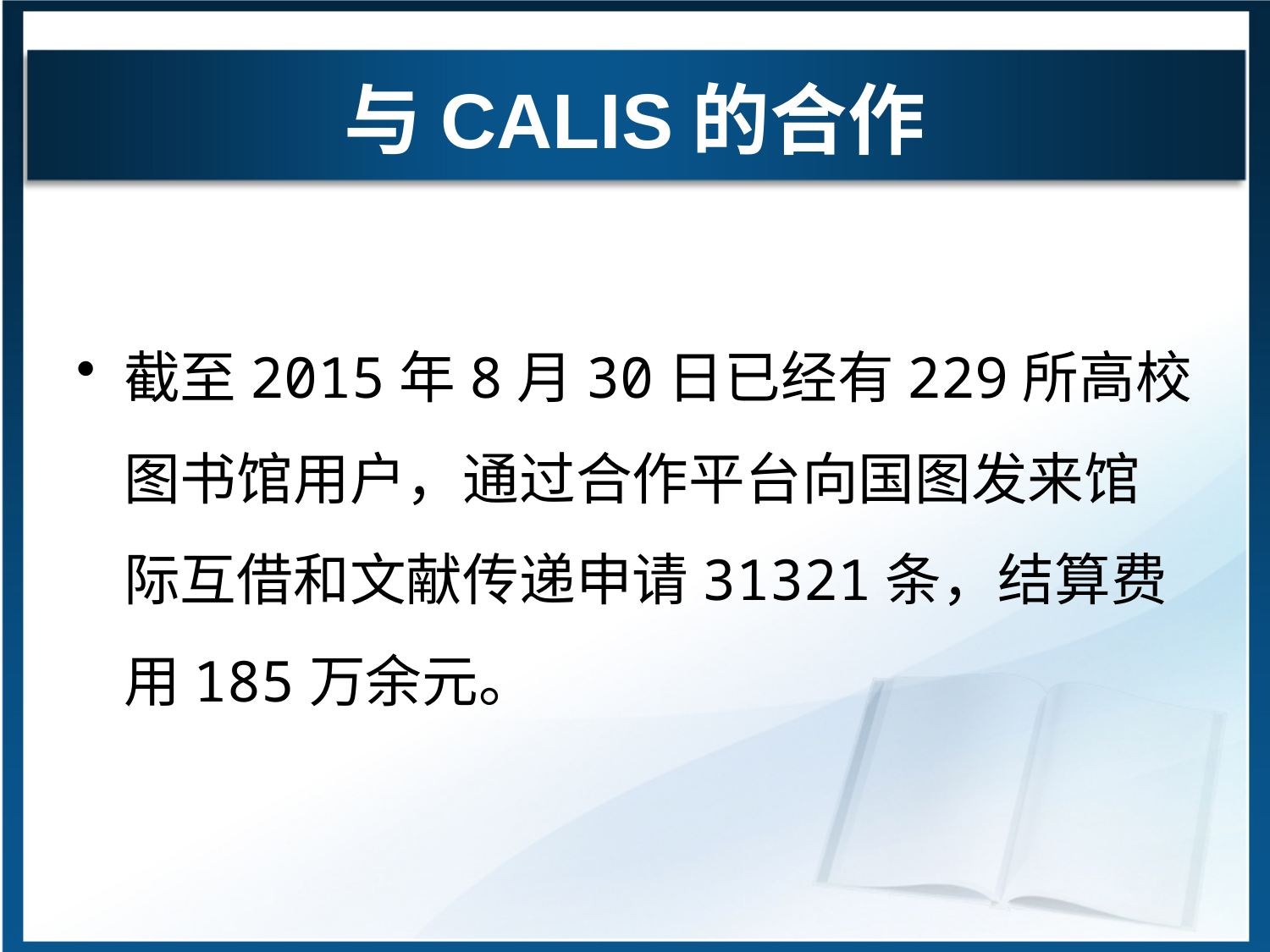

# 与CALIS的合作

截至2015年8月30日已经有229所高校图书馆用户，通过合作平台向国图发来馆际互借和文献传递申请31321条，结算费用185万余元。